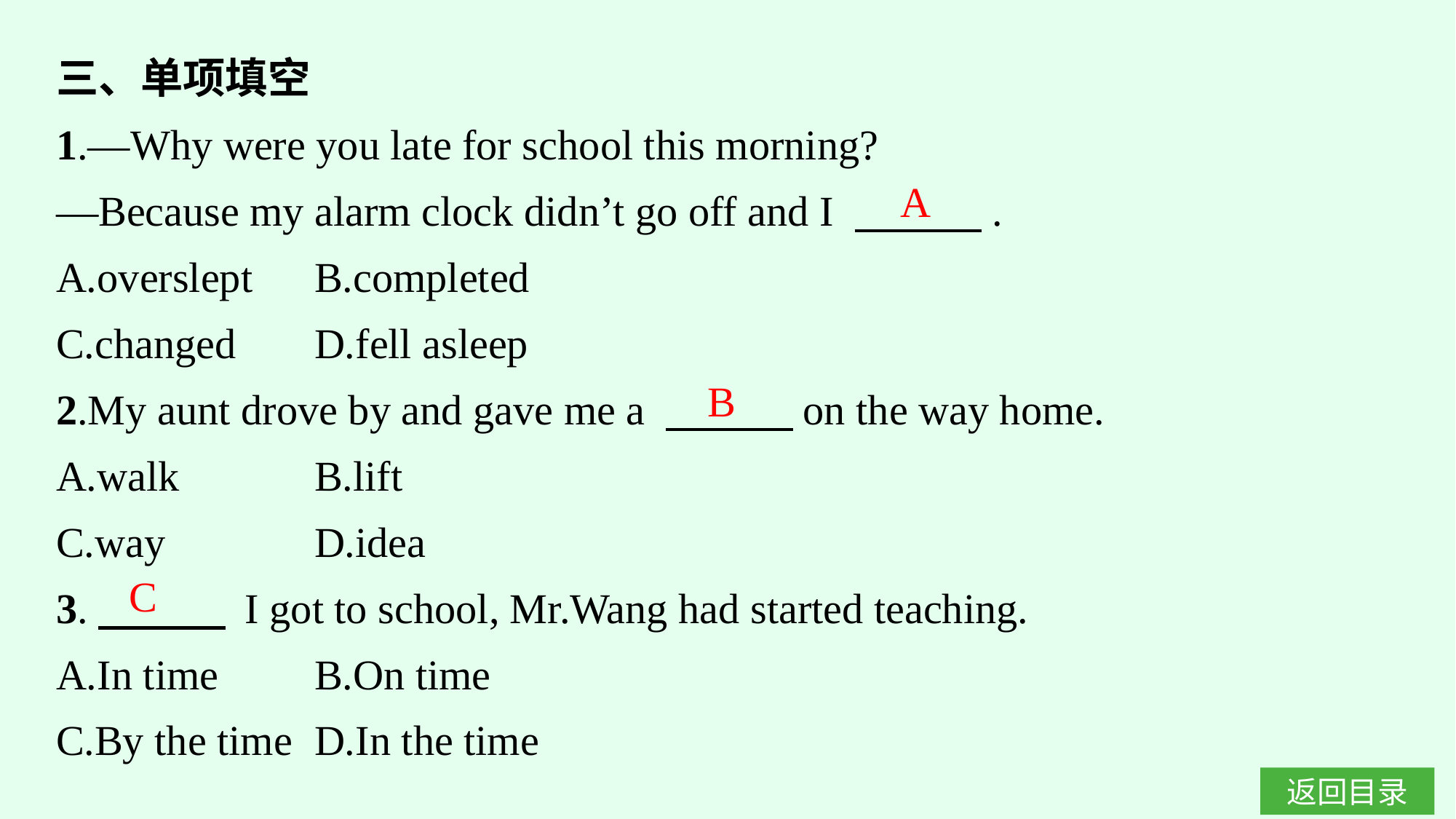

三、单项填空
1.—Why were you late for school this morning?
—Because my alarm clock didn’t go off and I 　　　.
A.overslept	B.completed
C.changed	D.fell asleep
2.My aunt drove by and gave me a 　　　on the way home.
A.walk		B.lift
C.way		D.idea
3.　　　 I got to school, Mr.Wang had started teaching.
A.In time	B.On time
C.By the time	D.In the time
A
B
C